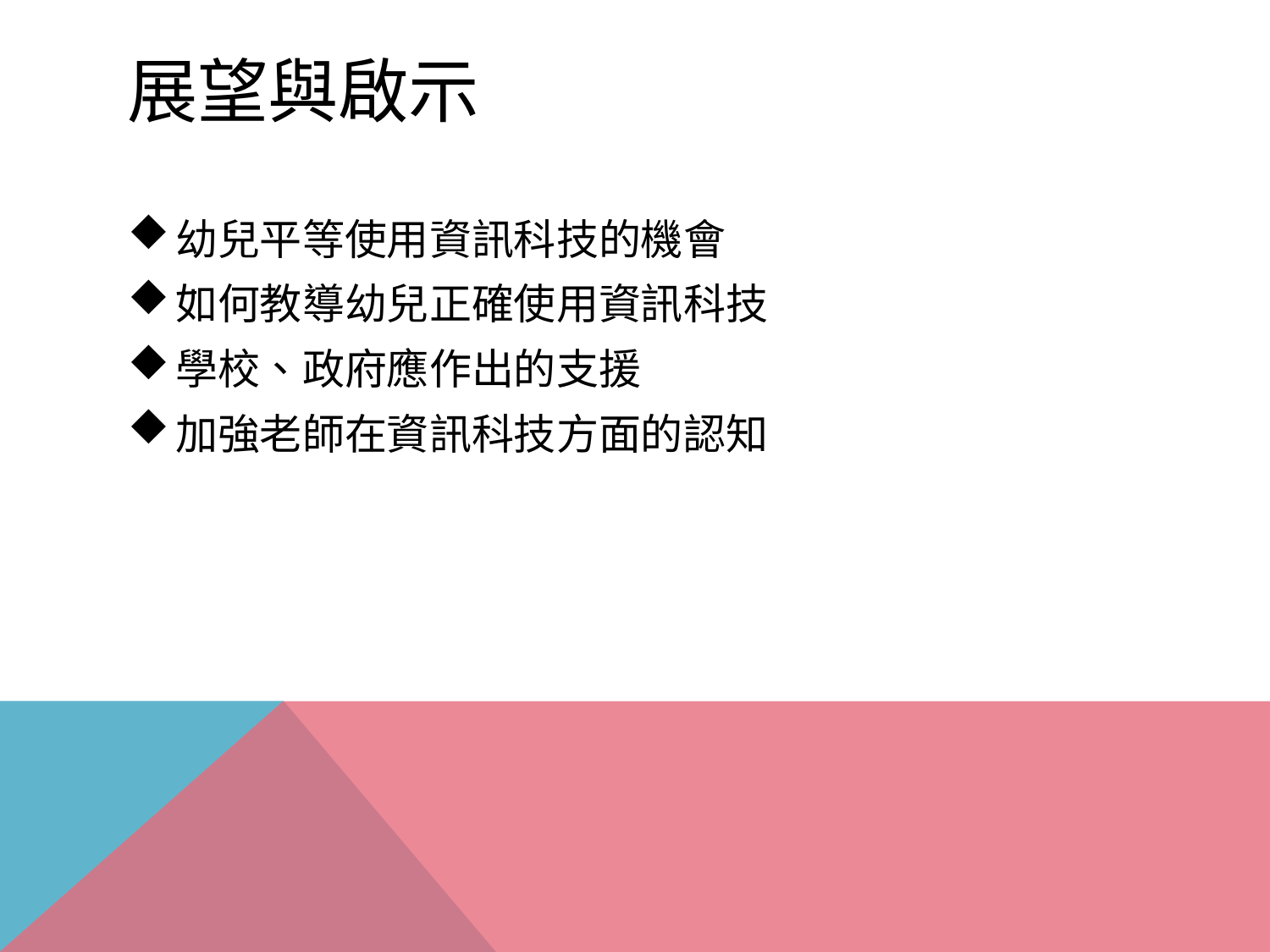

# 展望與啟示
幼兒平等使用資訊科技的機會
如何教導幼兒正確使用資訊科技
學校、政府應作出的支援
加強老師在資訊科技方面的認知